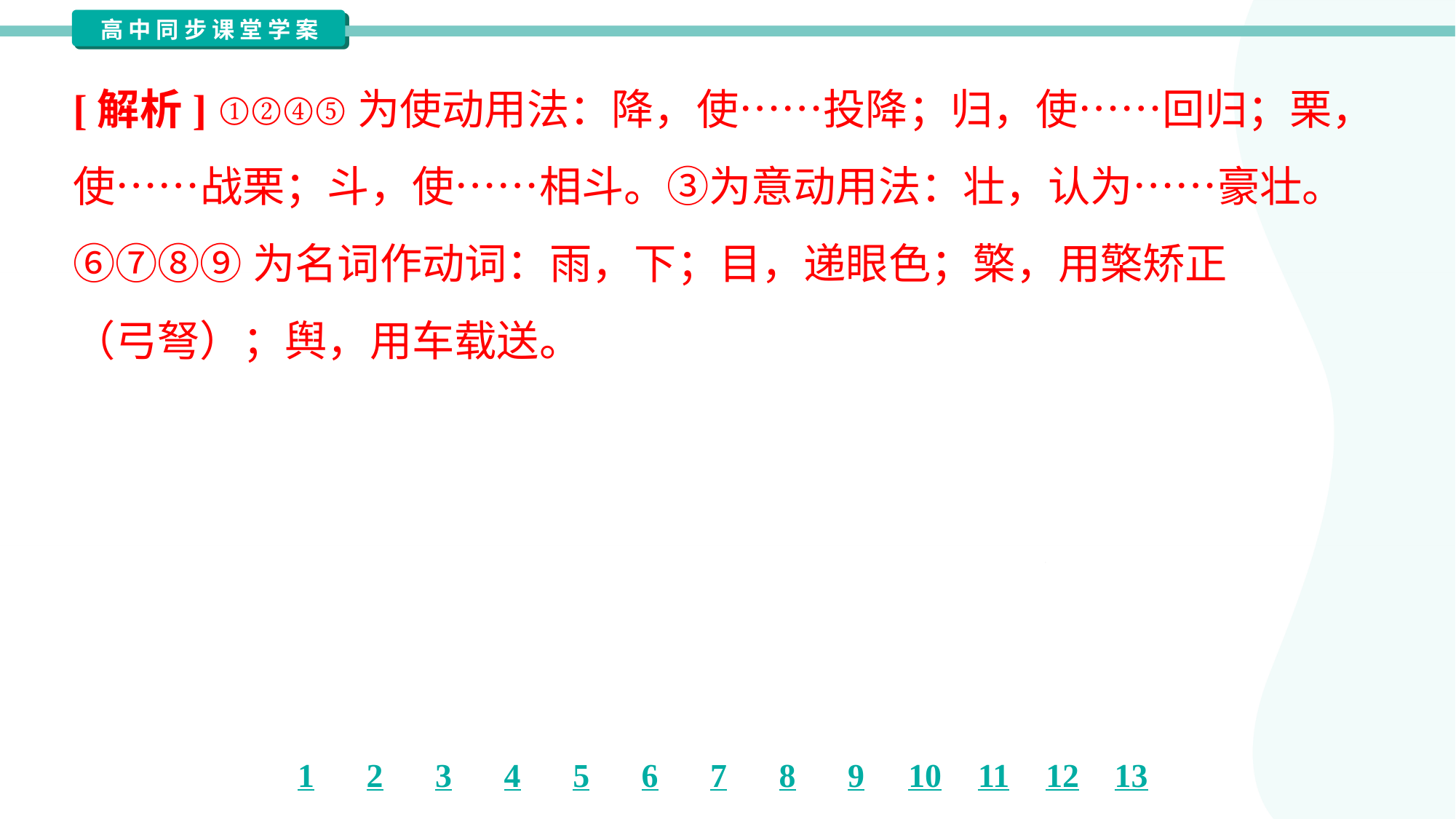

[解析] ①②④⑤为使动用法：降，使……投降；归，使……回归；栗，
使……战栗；斗，使……相斗。③为意动用法：壮，认为……豪壮。
⑥⑦⑧⑨为名词作动词：雨，下；目，递眼色；檠，用檠矫正
（弓弩）；舆，用车载送。